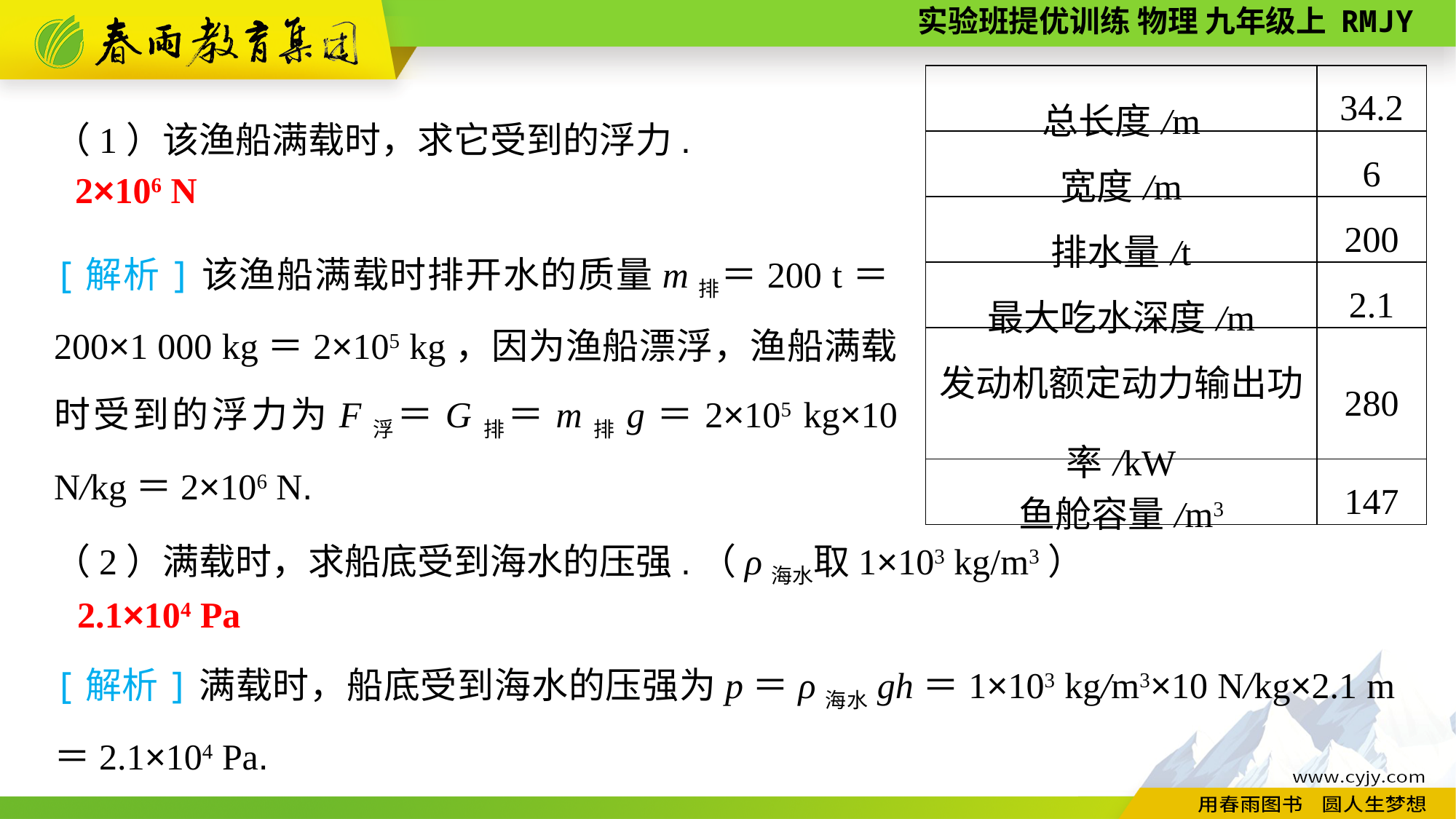

| 总长度/m | 34.2 |
| --- | --- |
| 宽度/m | 6 |
| 排水量/t | 200 |
| 最大吃水深度/m | 2.1 |
| 发动机额定动力输出功率/kW | 280 |
| 鱼舱容量/m3 | 147 |
（1）该渔船满载时，求它受到的浮力.
2×106 N
[解析]该渔船满载时排开水的质量m排＝200 t＝200×1 000 kg＝2×105 kg，因为渔船漂浮，渔船满载时受到的浮力为F浮＝G排＝m排g＝2×105 kg×10 N/kg＝2×106 N.
（2）满载时，求船底受到海水的压强.（ρ海水取1×103 kg/m3）
2.1×104 Pa
[解析]满载时，船底受到海水的压强为p＝ρ海水gh＝1×103 kg/m3×10 N/kg×2.1 m＝2.1×104 Pa.